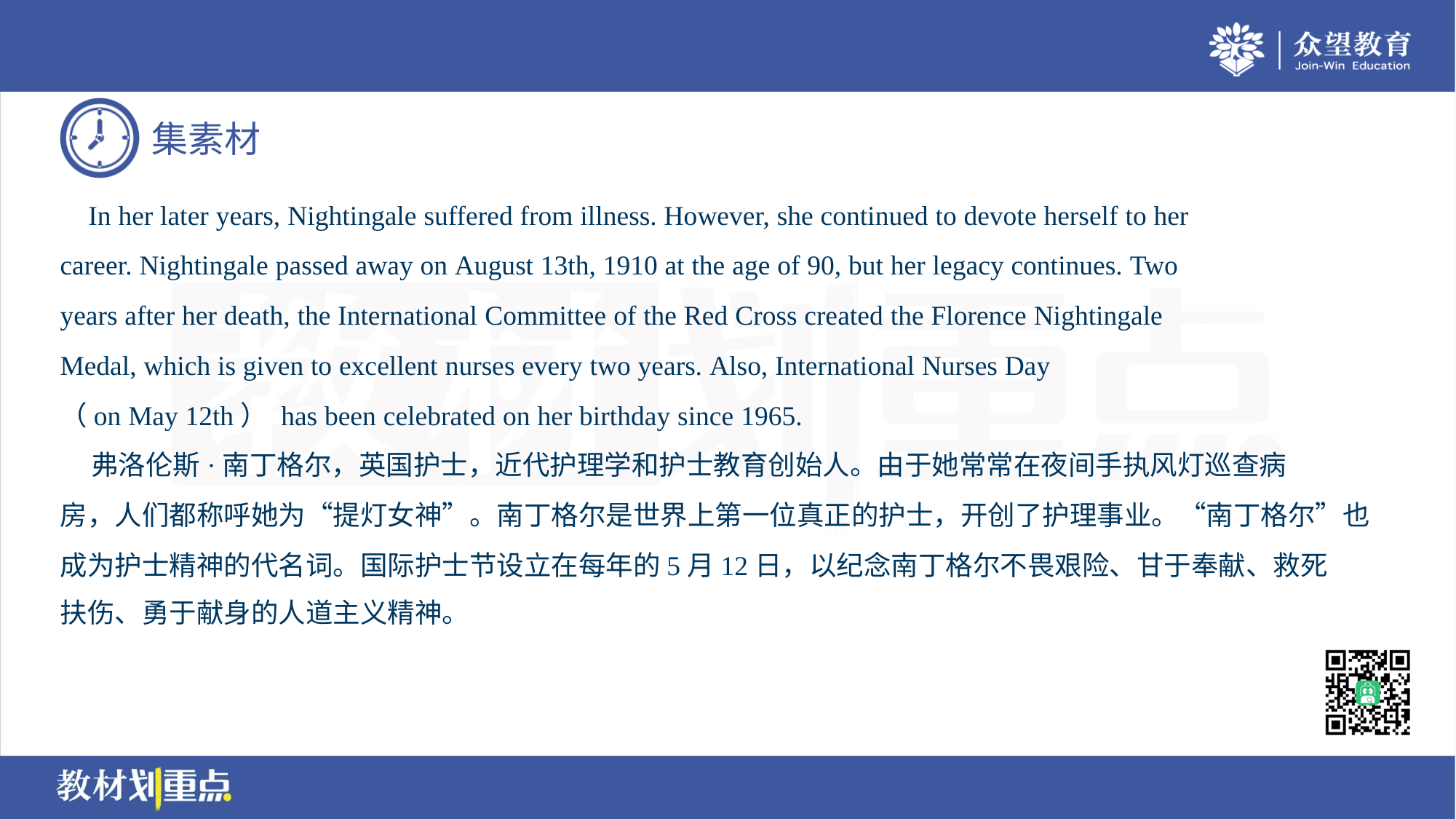

In her later years, Nightingale suffered from illness. However, she continued to devote herself to her
career. Nightingale passed away on August 13th, 1910 at the age of 90, but her legacy continues. Two
years after her death, the International Committee of the Red Cross created the Florence Nightingale
Medal, which is given to excellent nurses every two years. Also, International Nurses Day
（on May 12th） has been celebrated on her birthday since 1965.
    弗洛伦斯·南丁格尔，英国护士，近代护理学和护士教育创始人。由于她常常在夜间手执风灯巡查病
房，人们都称呼她为“提灯女神”。南丁格尔是世界上第一位真正的护士，开创了护理事业。“南丁格尔”也
成为护士精神的代名词。国际护士节设立在每年的5月12日，以纪念南丁格尔不畏艰险、甘于奉献、救死
扶伤、勇于献身的人道主义精神。